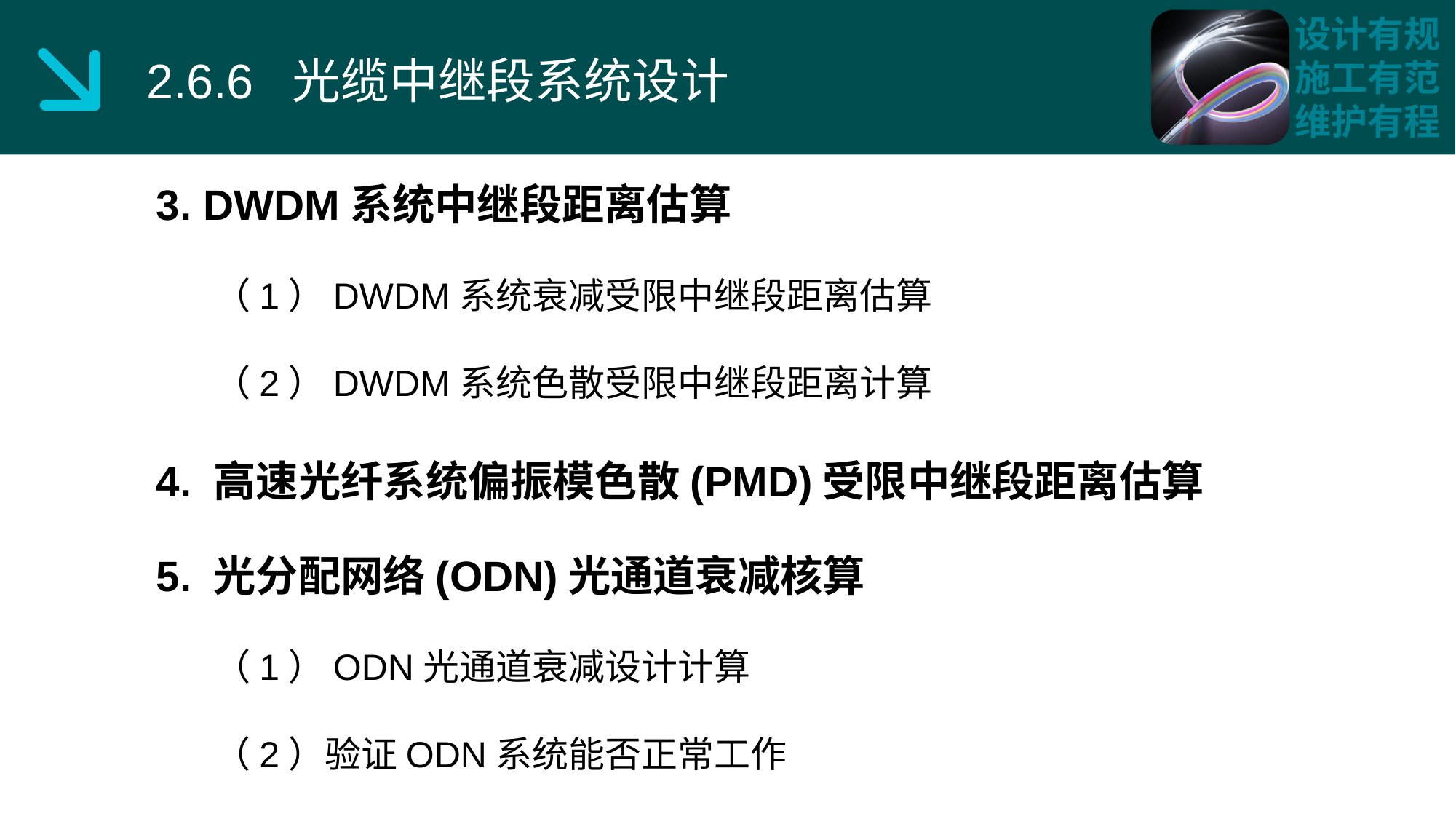

2.6.6  光缆中继段系统设计

3. DWDM系统中继段距离估算

      （1）DWDM系统衰减受限中继段距离估算

      （2）DWDM系统色散受限中继段距离计算

4. 高速光纤系统偏振模色散(PMD)受限中继段距离估算

5. 光分配网络(ODN)光通道衰减核算

      （1）ODN光通道衰减设计计算

      （2）验证ODN系统能否正常工作